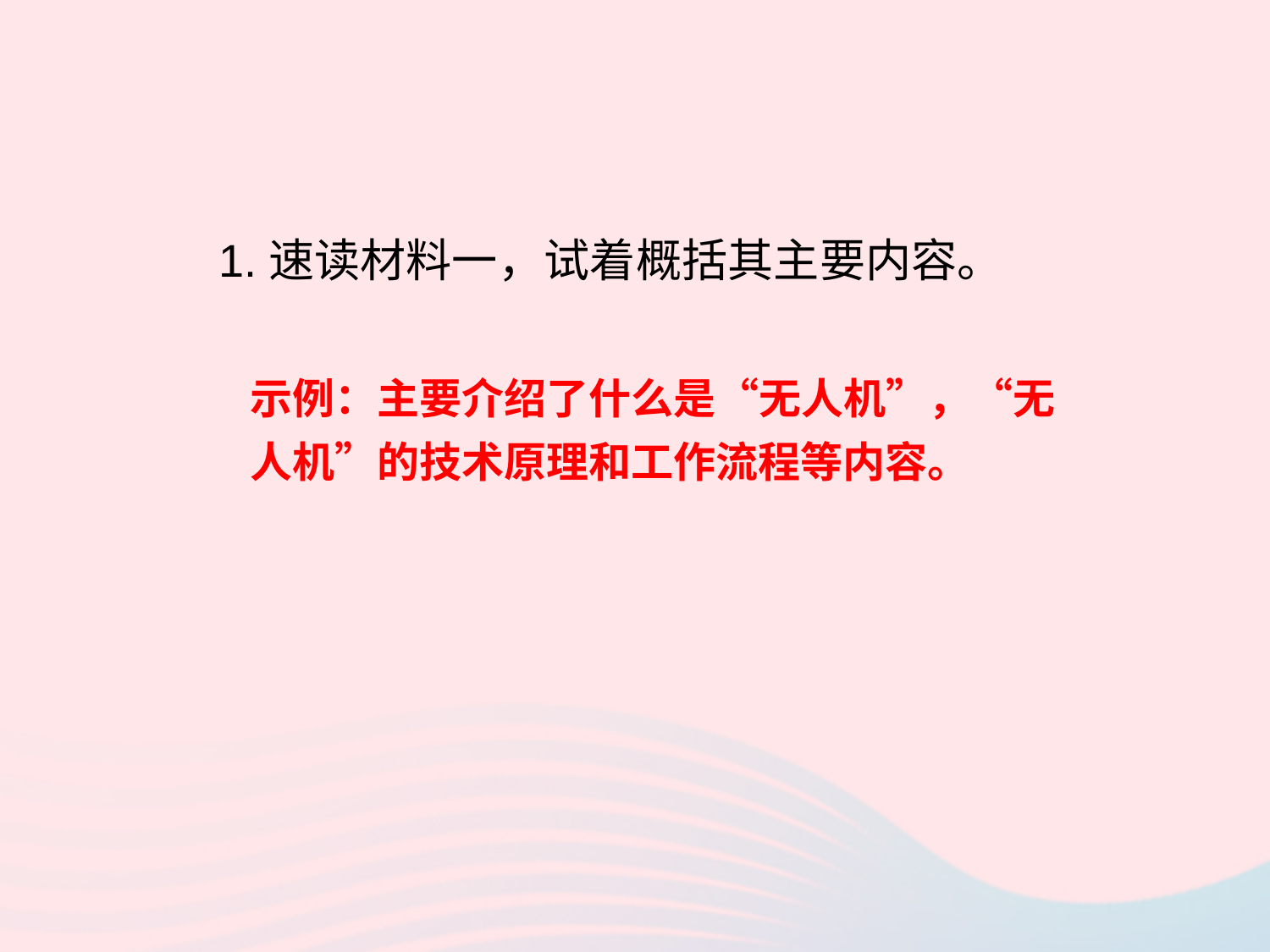

1.速读材料一，试着概括其主要内容。
示例：主要介绍了什么是“无人机”，“无人机”的技术原理和工作流程等内容。